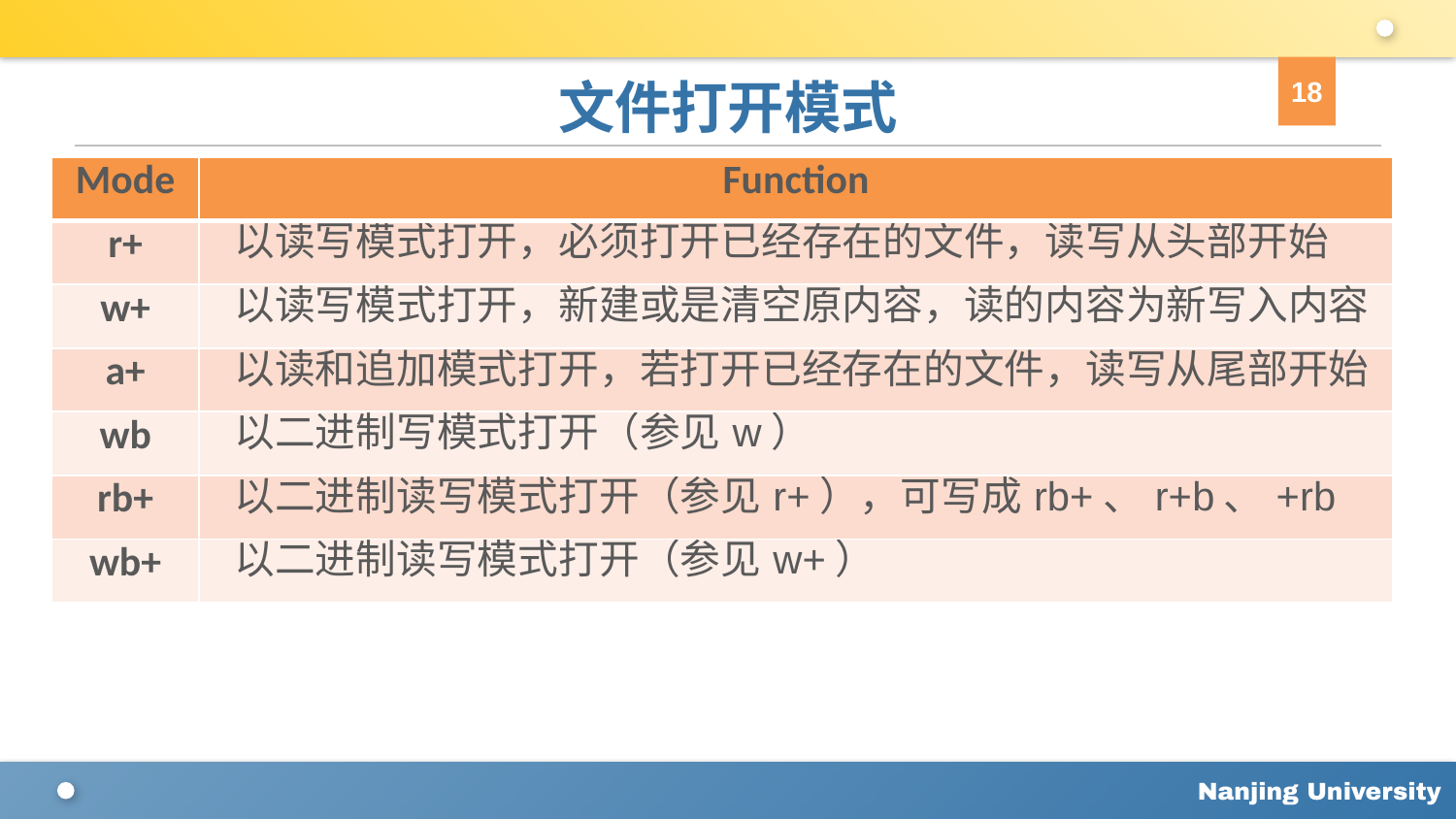

18
# 文件打开模式
| Mode | Function |
| --- | --- |
| r+ | 以读写模式打开，必须打开已经存在的文件，读写从头部开始 |
| w+ | 以读写模式打开，新建或是清空原内容，读的内容为新写入内容 |
| a+ | 以读和追加模式打开，若打开已经存在的文件，读写从尾部开始 |
| wb | 以二进制写模式打开（参见w） |
| rb+ | 以二进制读写模式打开（参见r+），可写成rb+、r+b、+rb |
| wb+ | 以二进制读写模式打开（参见w+） |